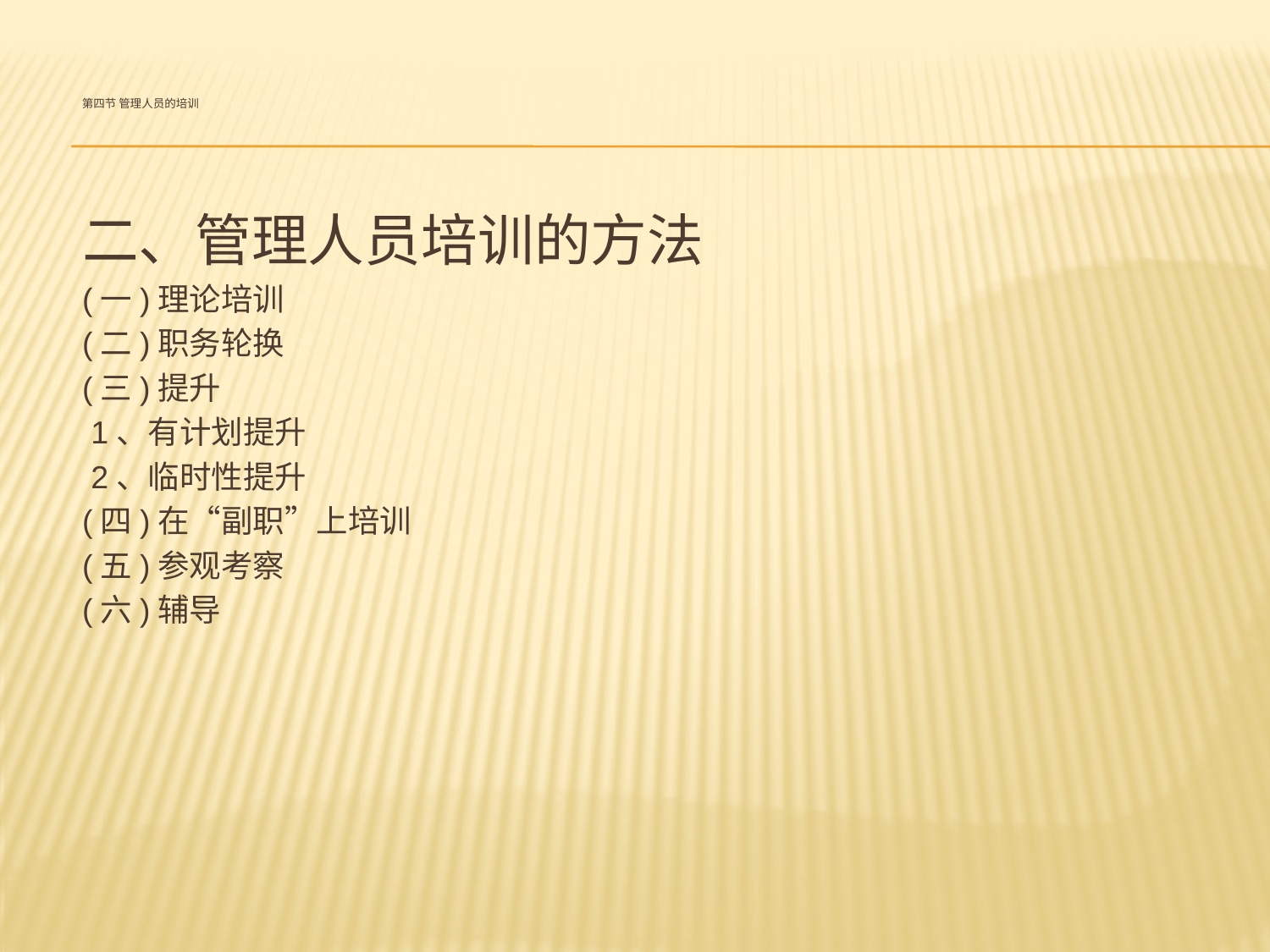

# 第四节 管理人员的培训
二、管理人员培训的方法
(一)理论培训
(二)职务轮换
(三)提升
 1、有计划提升
 2、临时性提升
(四)在“副职”上培训
(五)参观考察
(六)辅导